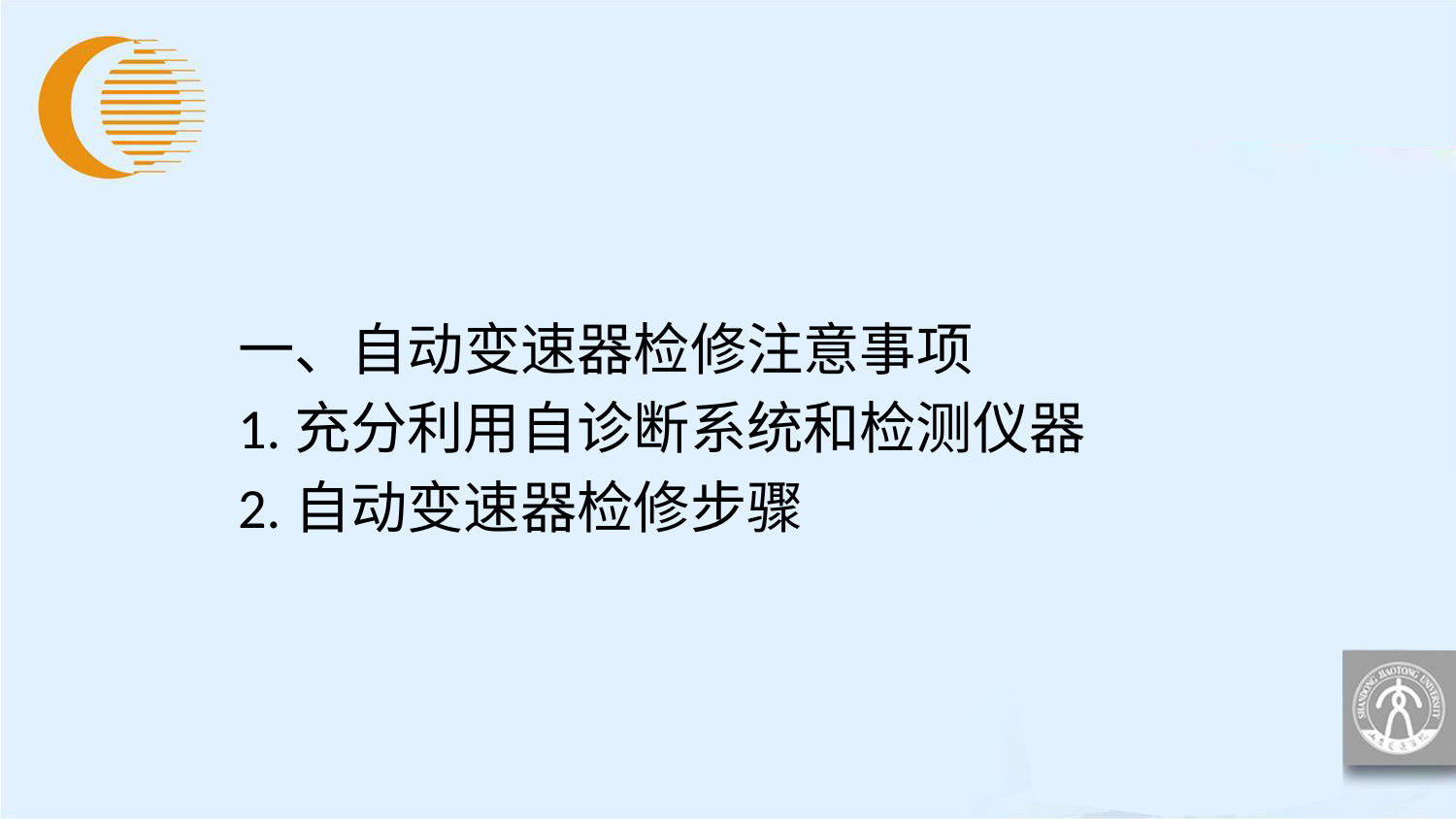

一、自动变速器检修注意事项
1.充分利用自诊断系统和检测仪器
2.自动变速器检修步骤